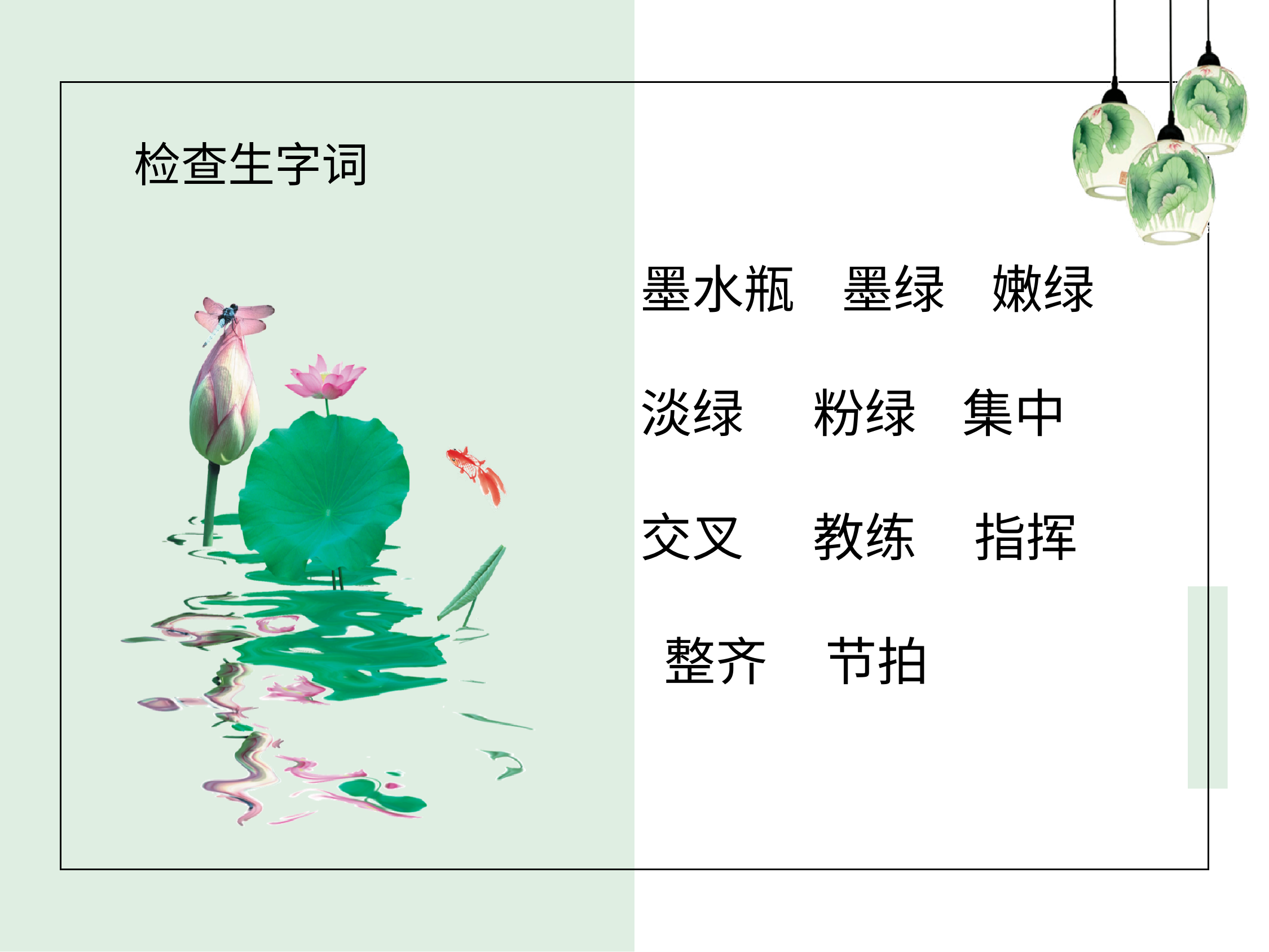

检查生字词
墨水瓶    墨绿    嫩绿

淡绿      粉绿    集中

交叉      教练     指挥

 整齐     节拍